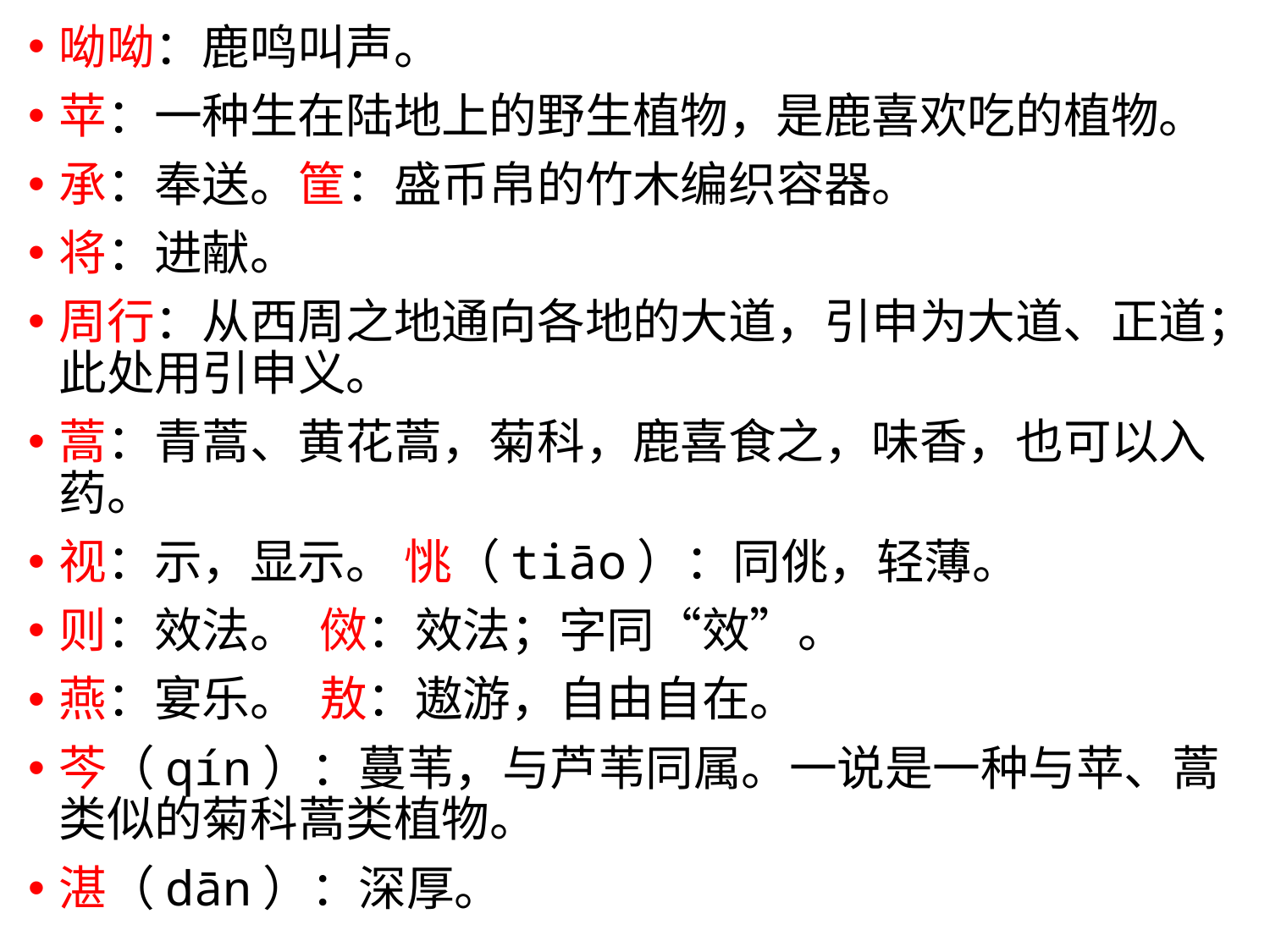

呦呦：鹿鸣叫声。
苹：一种生在陆地上的野生植物，是鹿喜欢吃的植物。
承：奉送。筐：盛币帛的竹木编织容器。
将：进献。
周行：从西周之地通向各地的大道，引申为大道、正道；此处用引申义。
蒿：青蒿、黄花蒿，菊科，鹿喜食之，味香，也可以入药。
视：示，显示。 恌（tiāo）：同佻，轻薄。
则：效法。  傚：效法；字同“效”。
燕：宴乐。  敖：遨游，自由自在。
芩（qín）：蔓苇，与芦苇同属。一说是一种与苹、蒿类似的菊科蒿类植物。
湛（dān）：深厚。